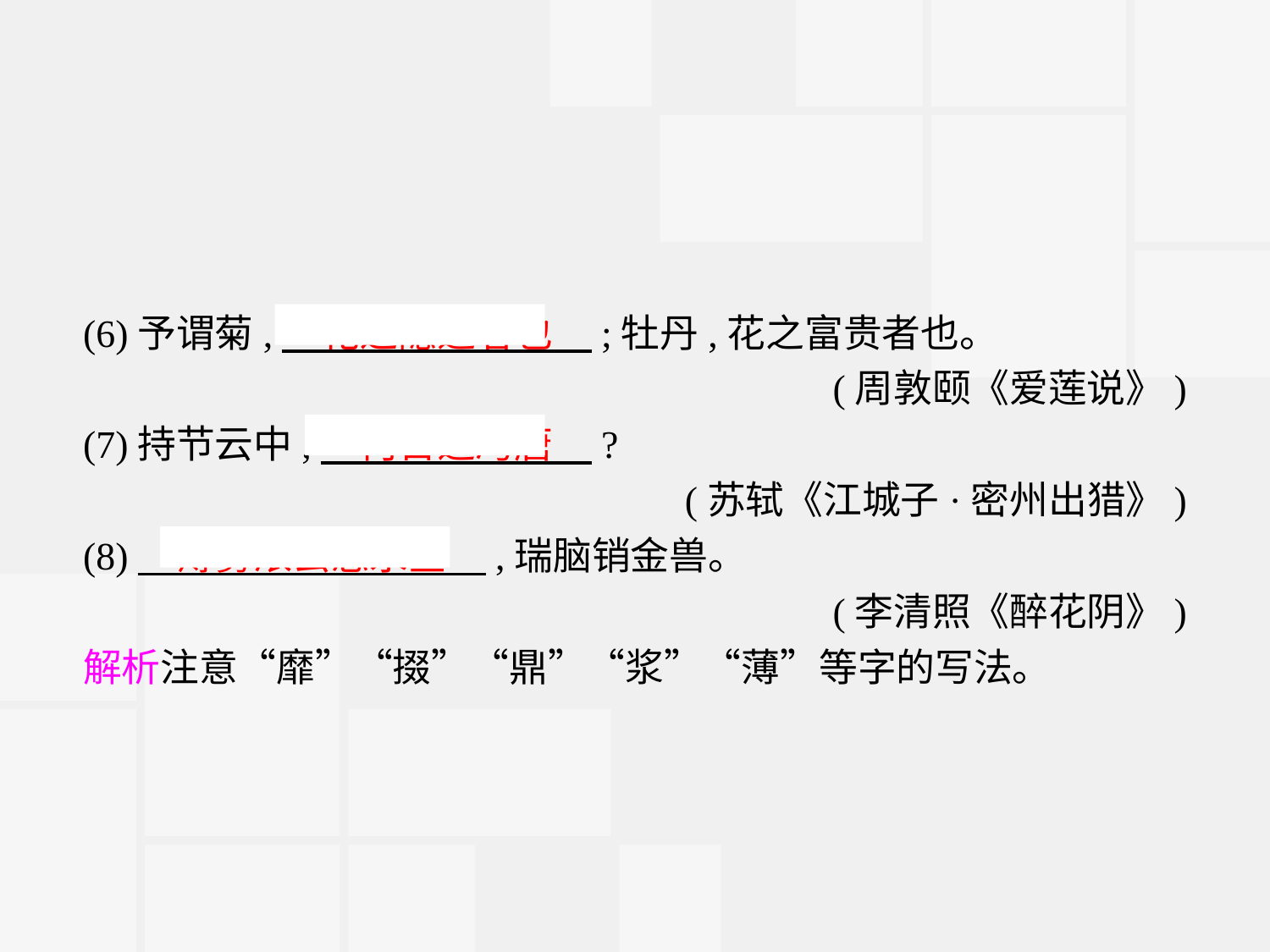

(6)予谓菊,　花之隐逸者也　;牡丹,花之富贵者也。
(周敦颐《爱莲说》)
(7)持节云中,　何日遣冯唐　?
(苏轼《江城子·密州出猎》)
(8)　薄雾浓云愁永昼　,瑞脑销金兽。
(李清照《醉花阴》)
解析注意“靡”“掇”“鼎”“浆”“薄”等字的写法。